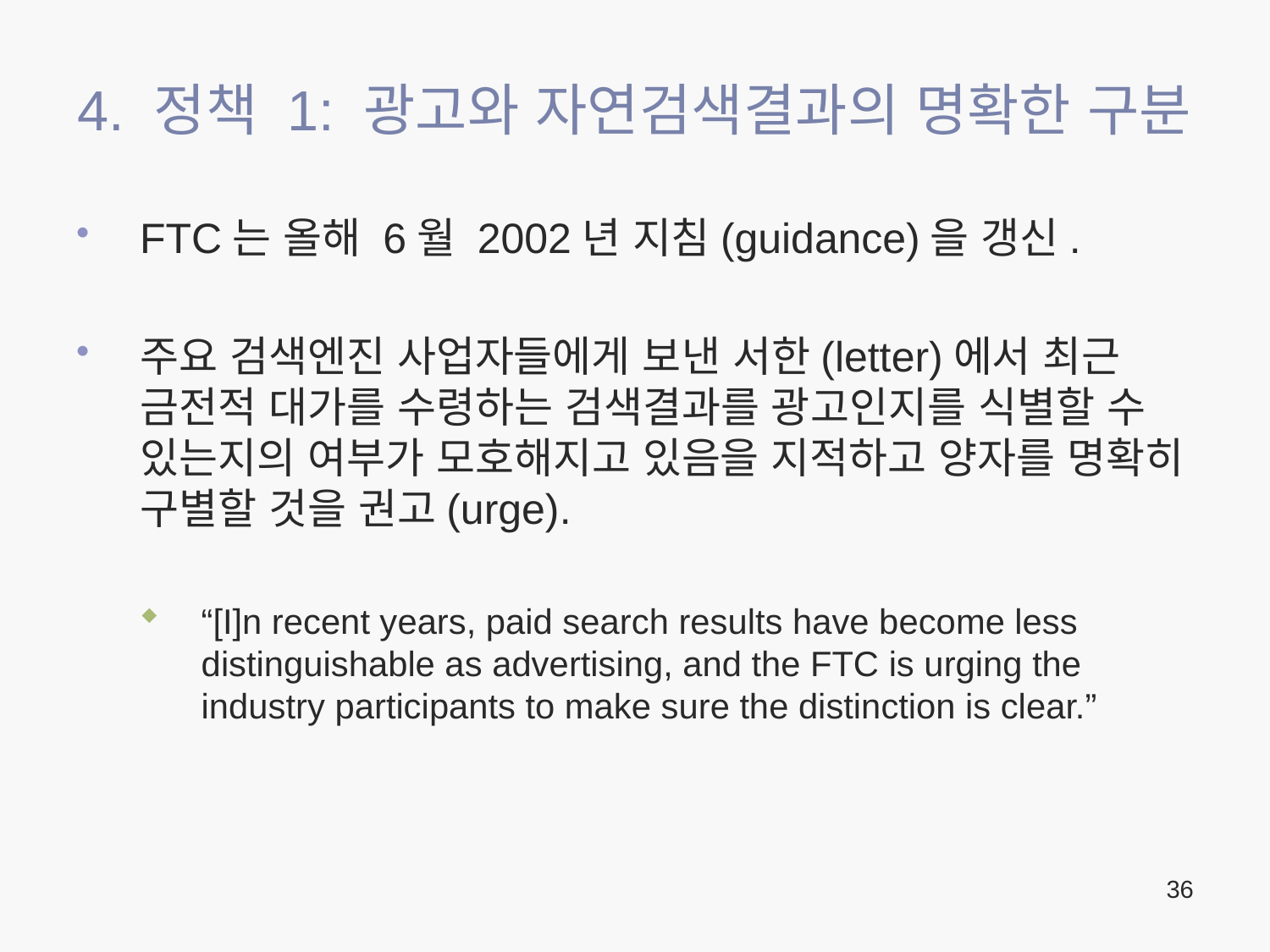

# 4. 정책 1: 광고와 자연검색결과의 명확한 구분
FTC는 올해 6월 2002년 지침(guidance)을 갱신.

주요 검색엔진 사업자들에게 보낸 서한(letter)에서 최근 금전적 대가를 수령하는 검색결과를 광고인지를 식별할 수 있는지의 여부가 모호해지고 있음을 지적하고 양자를 명확히 구별할 것을 권고(urge).

“[I]n recent years, paid search results have become less distinguishable as advertising, and the FTC is urging the industry participants to make sure the distinction is clear.”
36